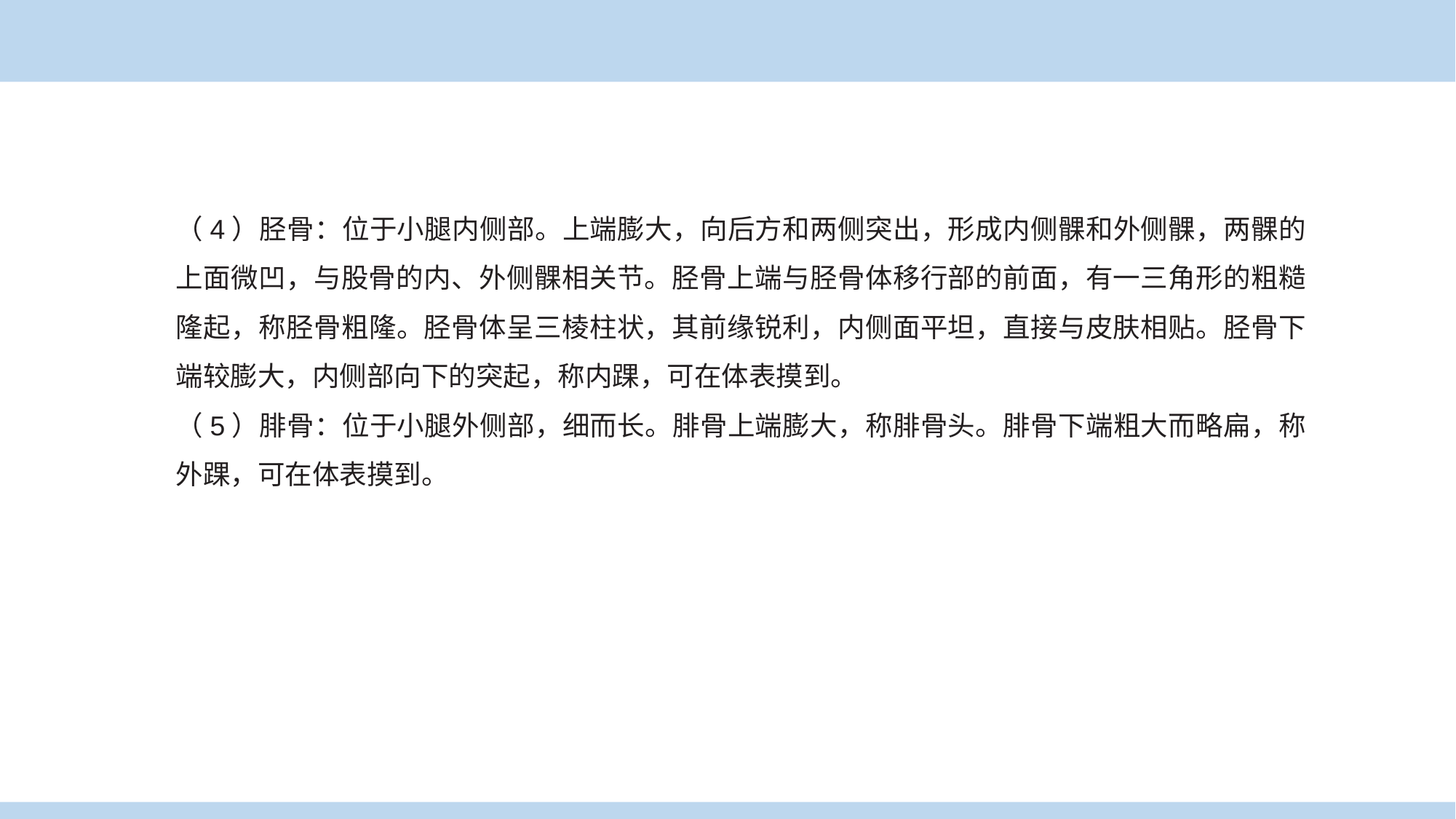

（4）胫骨：位于小腿内侧部。上端膨大，向后方和两侧突出，形成内侧髁和外侧髁，两髁的上面微凹，与股骨的内、外侧髁相关节。胫骨上端与胫骨体移行部的前面，有一三角形的粗糙隆起，称胫骨粗隆。胫骨体呈三棱柱状，其前缘锐利，内侧面平坦，直接与皮肤相贴。胫骨下端较膨大，内侧部向下的突起，称内踝，可在体表摸到。
（5）腓骨：位于小腿外侧部，细而长。腓骨上端膨大，称腓骨头。腓骨下端粗大而略扁，称外踝，可在体表摸到。